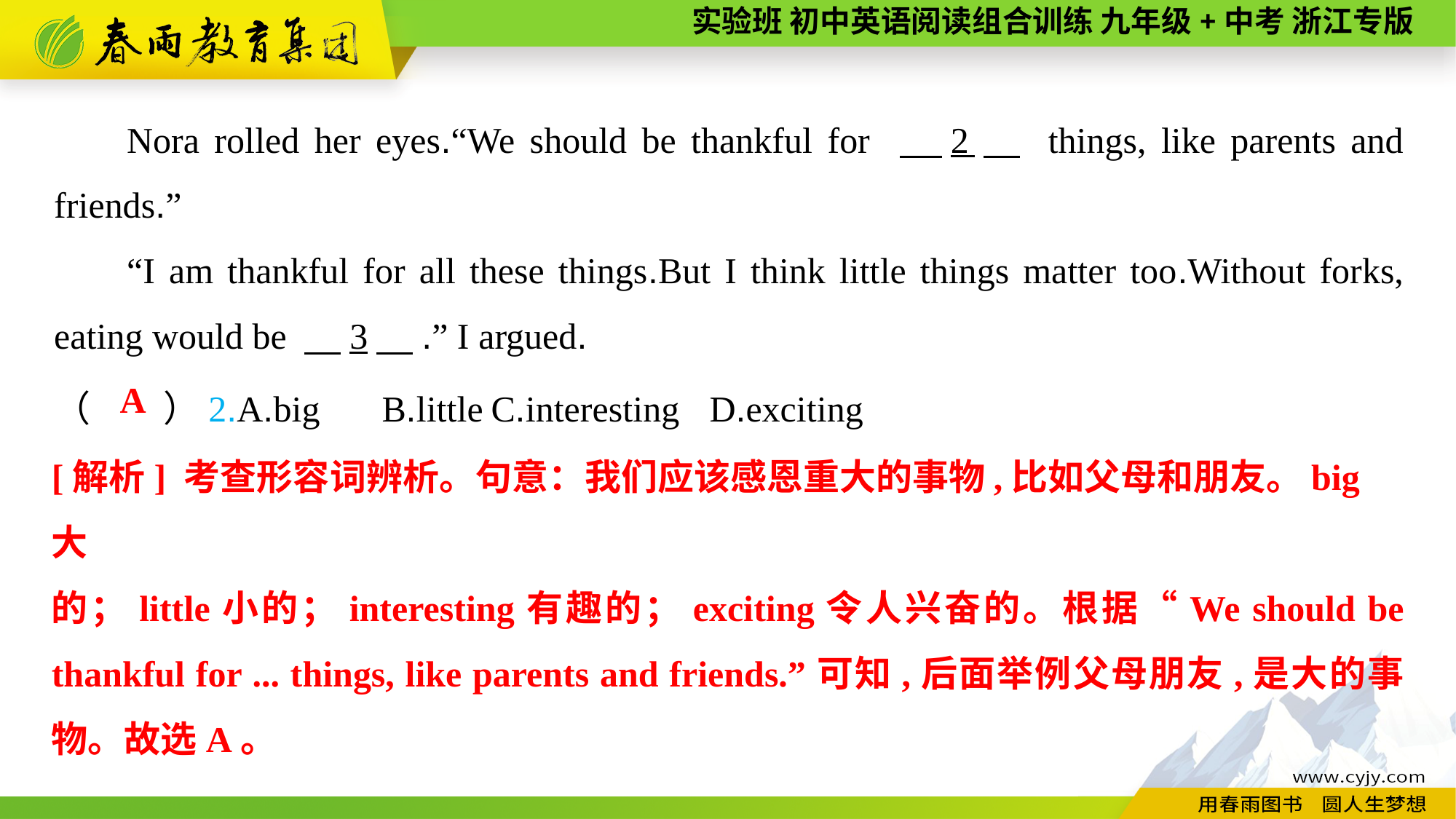

Nora rolled her eyes.“We should be thankful for 　2　 things, like parents and friends.”
“I am thankful for all these things.But I think little things matter too.Without forks, eating would be 　3　.” I argued.
（　　）2.A.big	B.little	C.interesting	D.exciting
A
[解析] 考查形容词辨析。句意：我们应该感恩重大的事物,比如父母和朋友。big大
的；little小的；interesting有趣的；exciting令人兴奋的。根据“We should be thankful for ... things, like parents and friends.”可知,后面举例父母朋友,是大的事物。故选A。